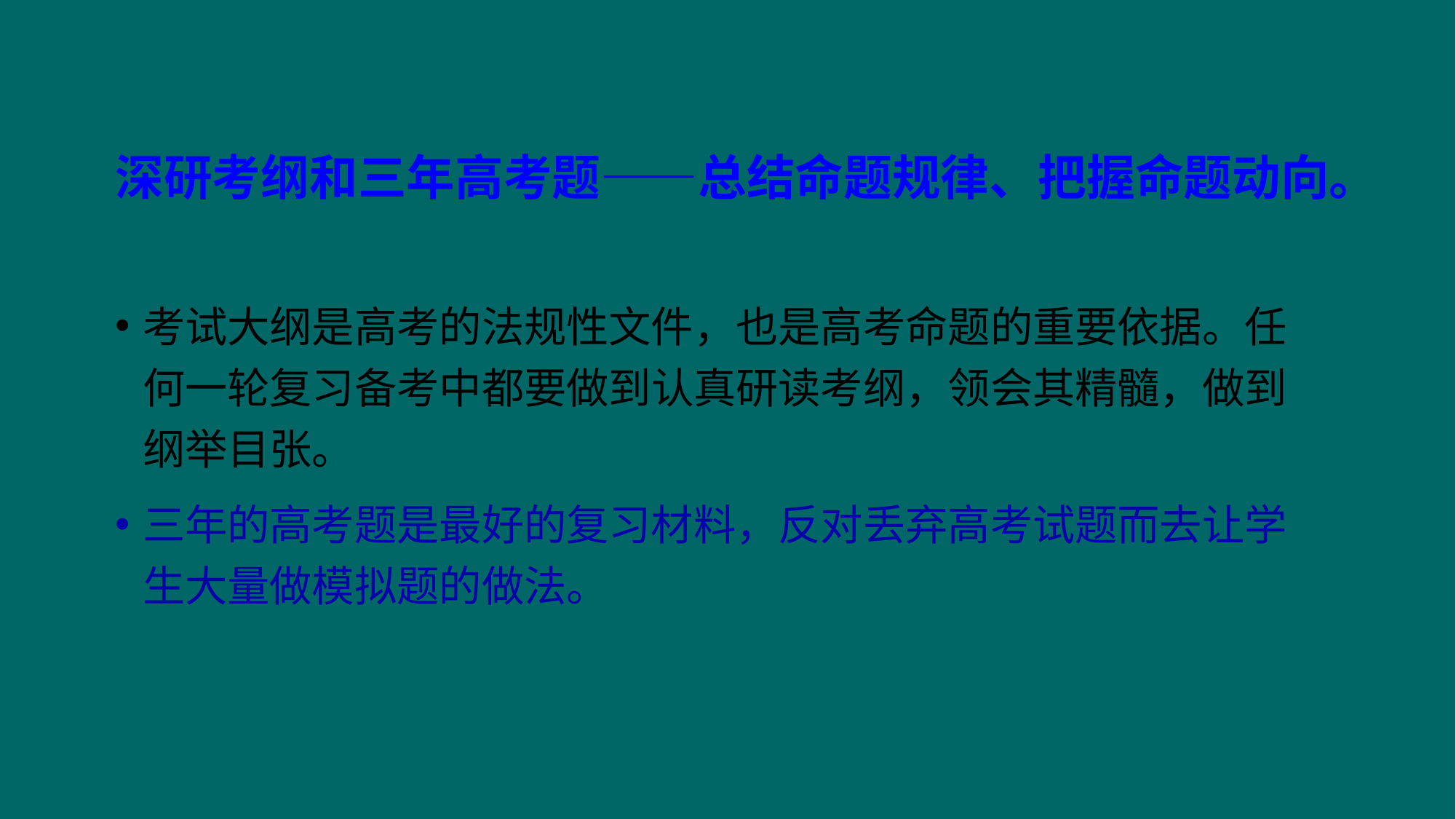

# 深研考纲和三年高考题——总结命题规律、把握命题动向。

考试大纲是高考的法规性文件，也是高考命题的重要依据。任何一轮复习备考中都要做到认真研读考纲，领会其精髓，做到纲举目张。
三年的高考题是最好的复习材料，反对丢弃高考试题而去让学生大量做模拟题的做法。